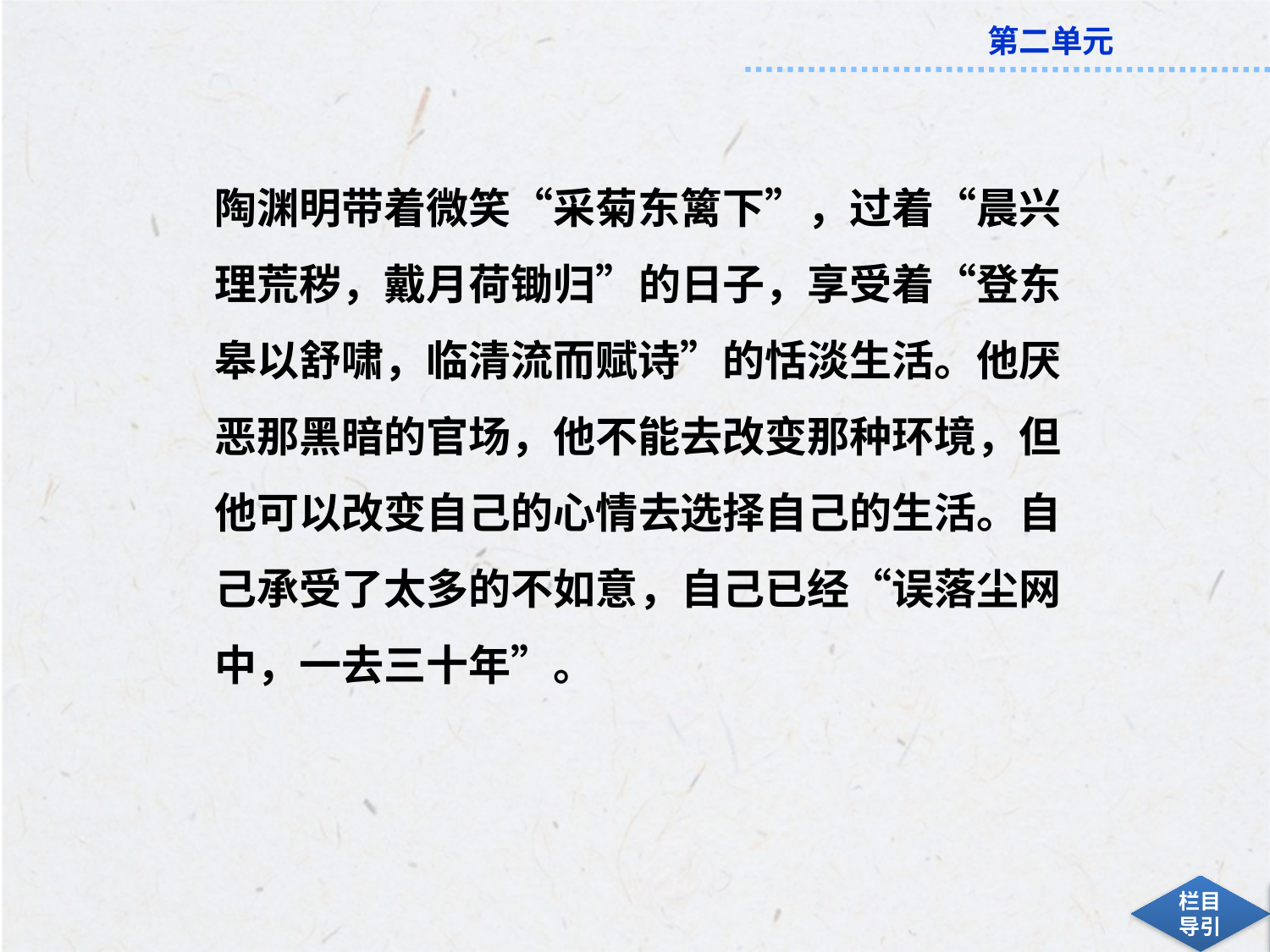

陶渊明带着微笑“采菊东篱下”，过着“晨兴理荒秽，戴月荷锄归”的日子，享受着“登东皋以舒啸，临清流而赋诗”的恬淡生活。他厌恶那黑暗的官场，他不能去改变那种环境，但他可以改变自己的心情去选择自己的生活。自己承受了太多的不如意，自己已经“误落尘网中，一去三十年”。